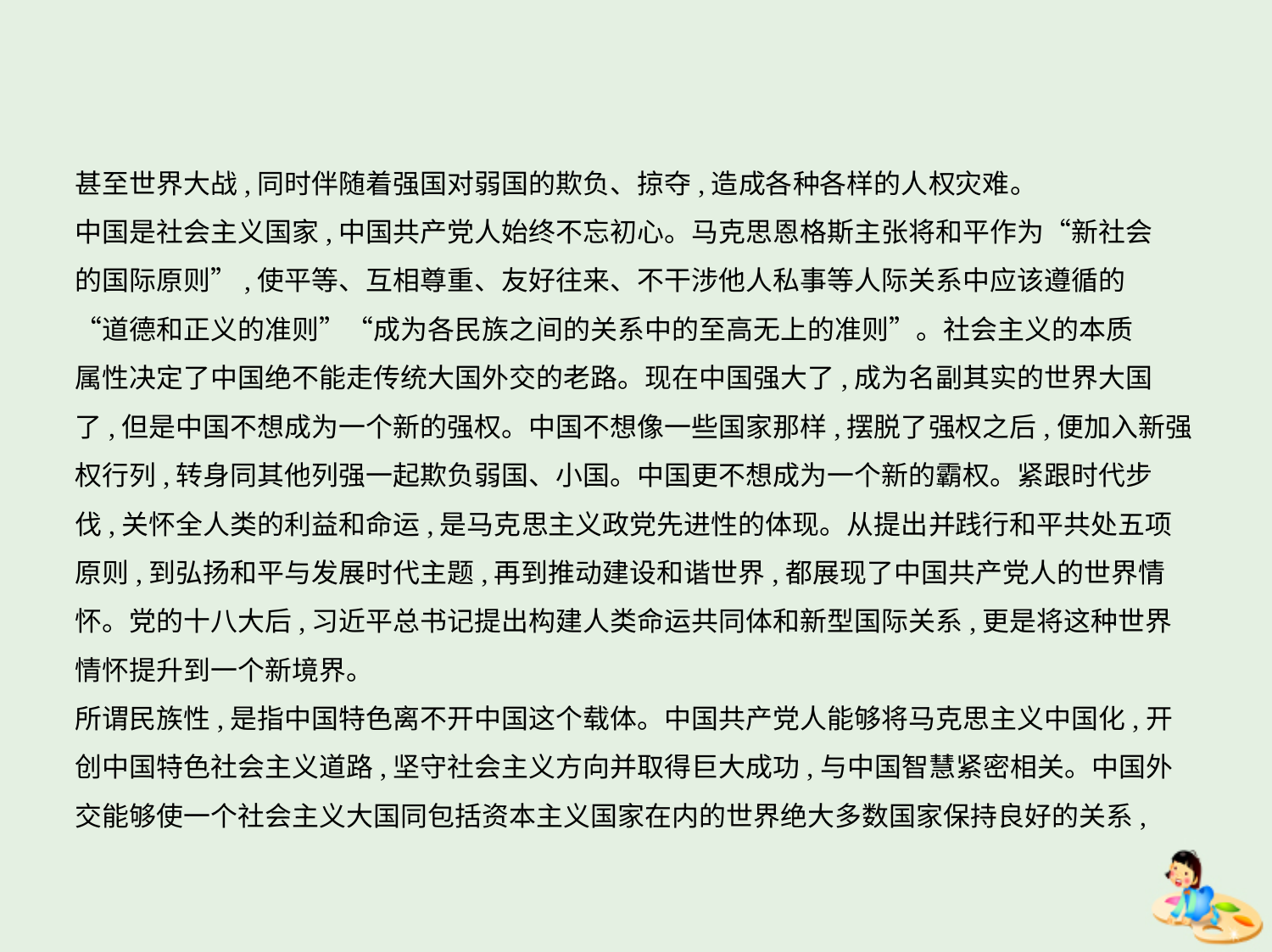

甚至世界大战,同时伴随着强国对弱国的欺负、掠夺,造成各种各样的人权灾难。
中国是社会主义国家,中国共产党人始终不忘初心。马克思恩格斯主张将和平作为“新社会
的国际原则”,使平等、互相尊重、友好往来、不干涉他人私事等人际关系中应该遵循的
“道德和正义的准则”“成为各民族之间的关系中的至高无上的准则”。社会主义的本质
属性决定了中国绝不能走传统大国外交的老路。现在中国强大了,成为名副其实的世界大国
了,但是中国不想成为一个新的强权。中国不想像一些国家那样,摆脱了强权之后,便加入新强
权行列,转身同其他列强一起欺负弱国、小国。中国更不想成为一个新的霸权。紧跟时代步
伐,关怀全人类的利益和命运,是马克思主义政党先进性的体现。从提出并践行和平共处五项
原则,到弘扬和平与发展时代主题,再到推动建设和谐世界,都展现了中国共产党人的世界情
怀。党的十八大后,习近平总书记提出构建人类命运共同体和新型国际关系,更是将这种世界
情怀提升到一个新境界。
所谓民族性,是指中国特色离不开中国这个载体。中国共产党人能够将马克思主义中国化,开
创中国特色社会主义道路,坚守社会主义方向并取得巨大成功,与中国智慧紧密相关。中国外
交能够使一个社会主义大国同包括资本主义国家在内的世界绝大多数国家保持良好的关系,